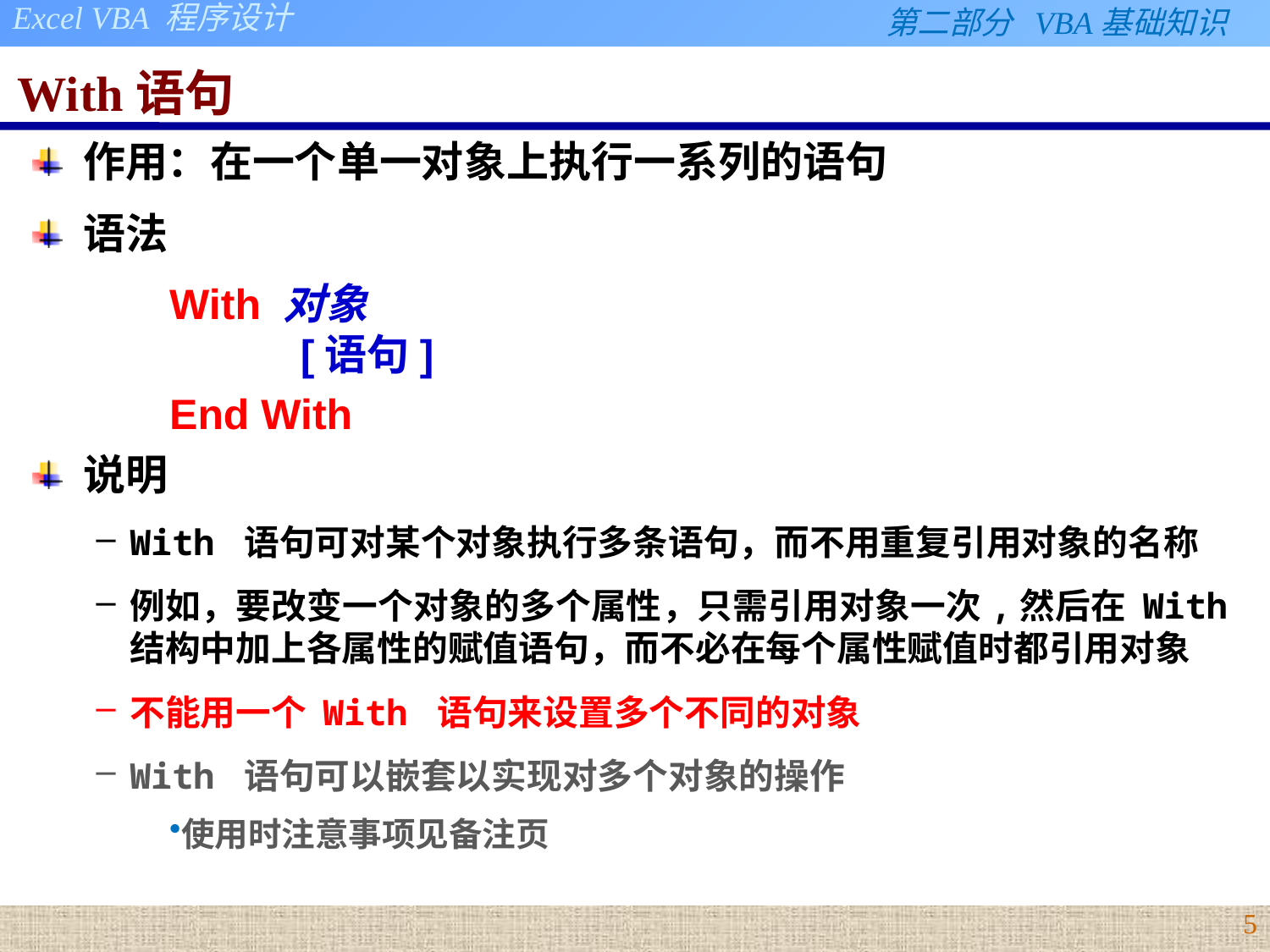

# With语句
作用：在一个单一对象上执行一系列的语句
语法
With 对象
	[语句]
End With
说明
With 语句可对某个对象执行多条语句，而不用重复引用对象的名称
例如，要改变一个对象的多个属性，只需引用对象一次,然后在 With 结构中加上各属性的赋值语句，而不必在每个属性赋值时都引用对象
不能用一个 With 语句来设置多个不同的对象
With 语句可以嵌套以实现对多个对象的操作
使用时注意事项见备注页